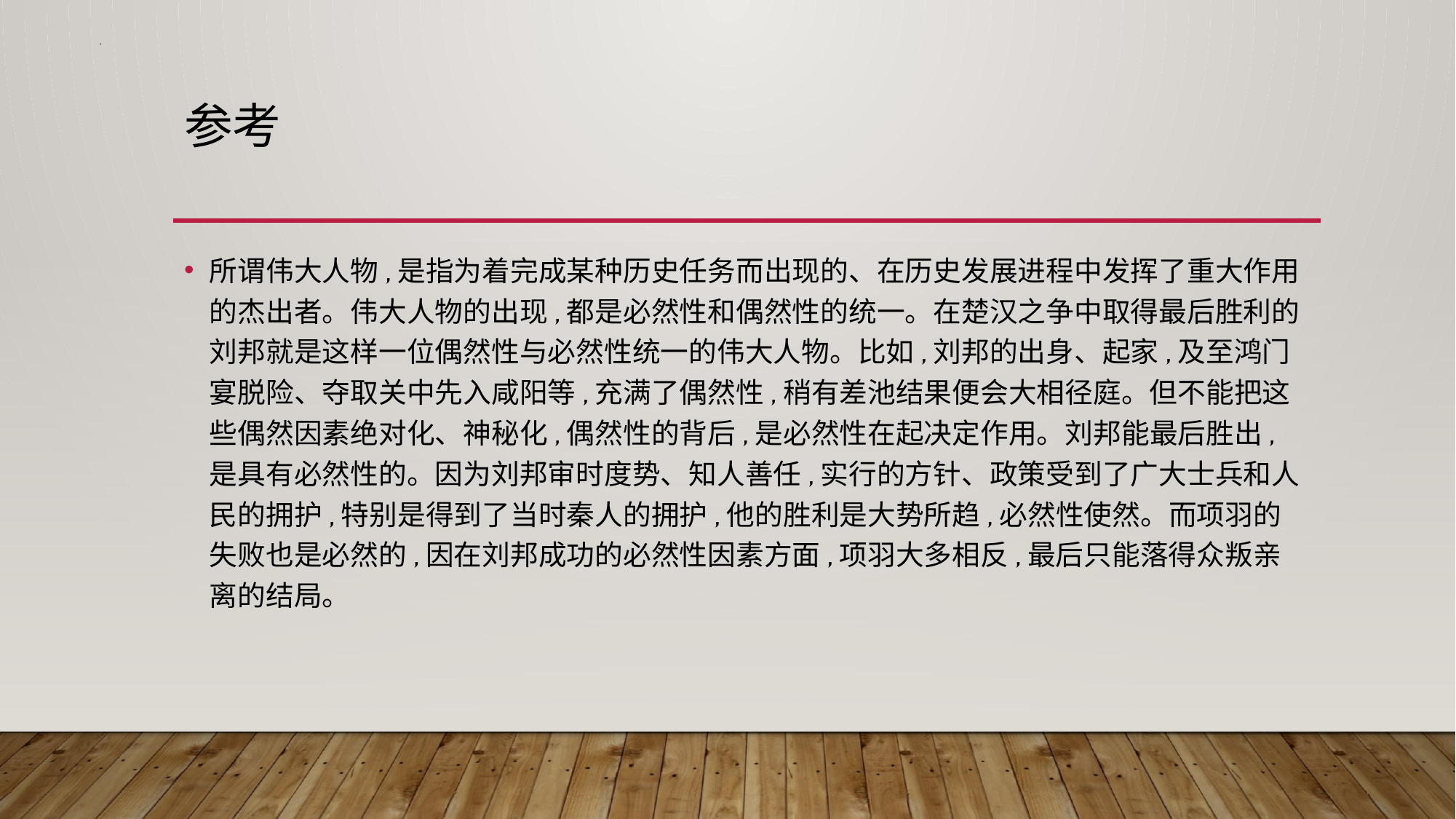

# 参考
所谓伟大人物,是指为着完成某种历史任务而出现的、在历史发展进程中发挥了重大作用的杰出者。伟大人物的出现,都是必然性和偶然性的统一。在楚汉之争中取得最后胜利的刘邦就是这样一位偶然性与必然性统一的伟大人物。比如,刘邦的出身、起家,及至鸿门宴脱险、夺取关中先入咸阳等,充满了偶然性,稍有差池结果便会大相径庭。但不能把这些偶然因素绝对化、神秘化,偶然性的背后,是必然性在起决定作用。刘邦能最后胜出,是具有必然性的。因为刘邦审时度势、知人善任,实行的方针、政策受到了广大士兵和人民的拥护,特别是得到了当时秦人的拥护,他的胜利是大势所趋,必然性使然。而项羽的失败也是必然的,因在刘邦成功的必然性因素方面,项羽大多相反,最后只能落得众叛亲离的结局。